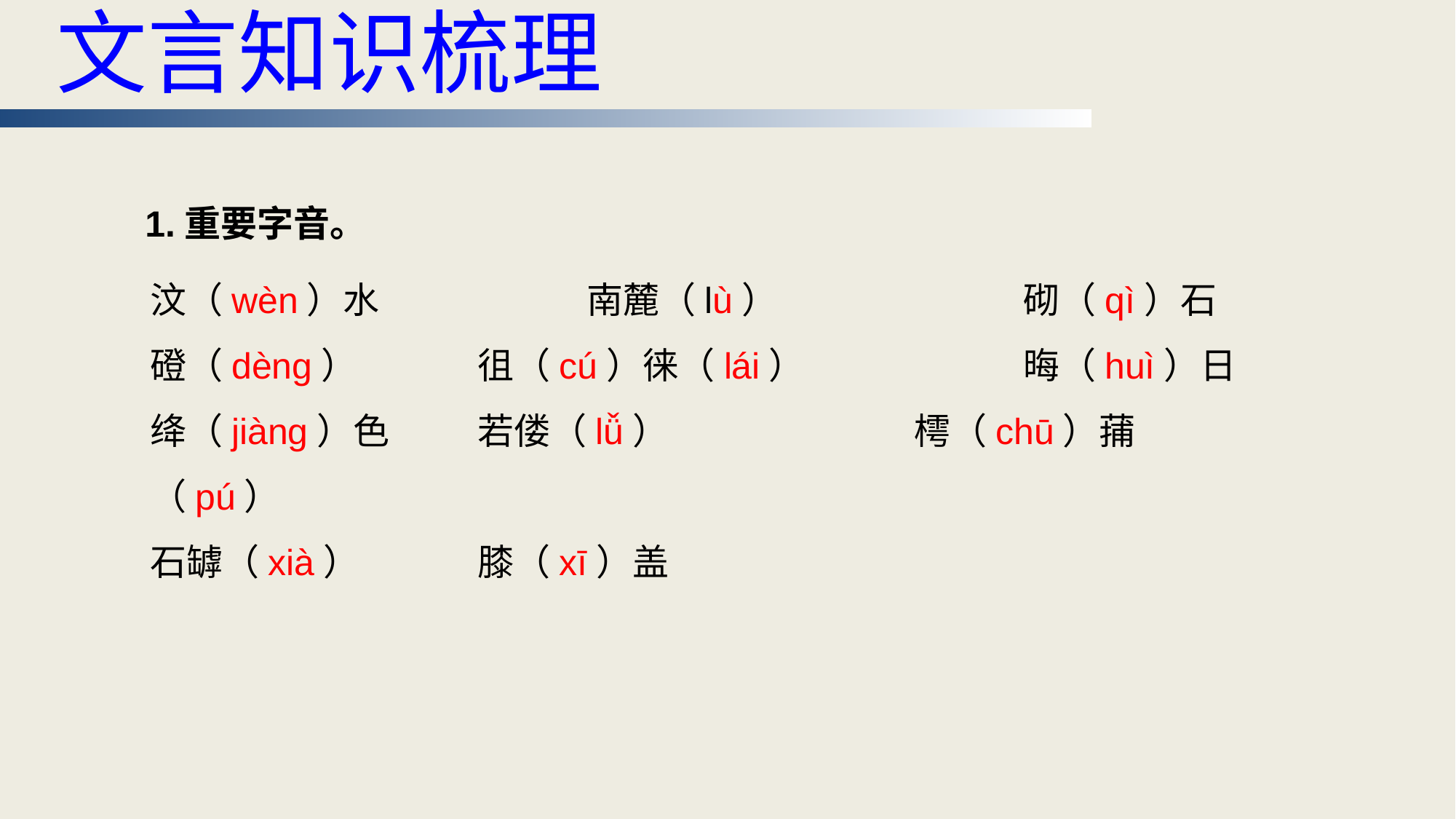

文言知识梳理

1.重要字音。
汶（wèn）水		南麓（lù）			砌（qì）石
磴（dèng）		徂（cú）徕（lái）		晦（huì）日
绛（jiàng）色	若偻（lǚ）			樗（chū）蒱（pú）
石罅（xià）		膝（xī）盖